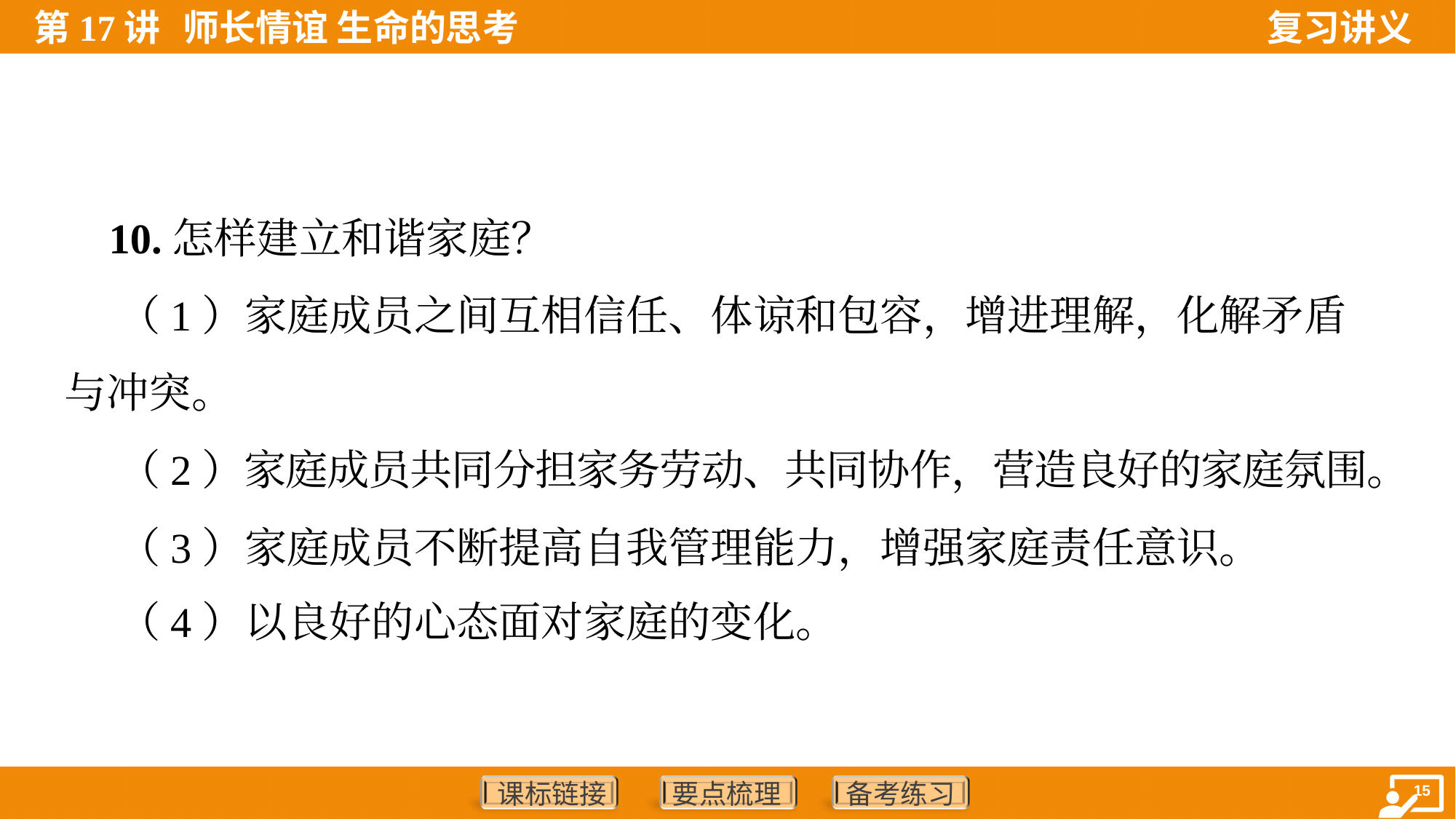

10.怎样建立和谐家庭？
    （1）家庭成员之间互相信任、体谅和包容，增进理解，化解矛盾
与冲突。
    （2）家庭成员共同分担家务劳动、共同协作，营造良好的家庭氛围。
    （3）家庭成员不断提高自我管理能力，增强家庭责任意识。
    （4）以良好的心态面对家庭的变化。